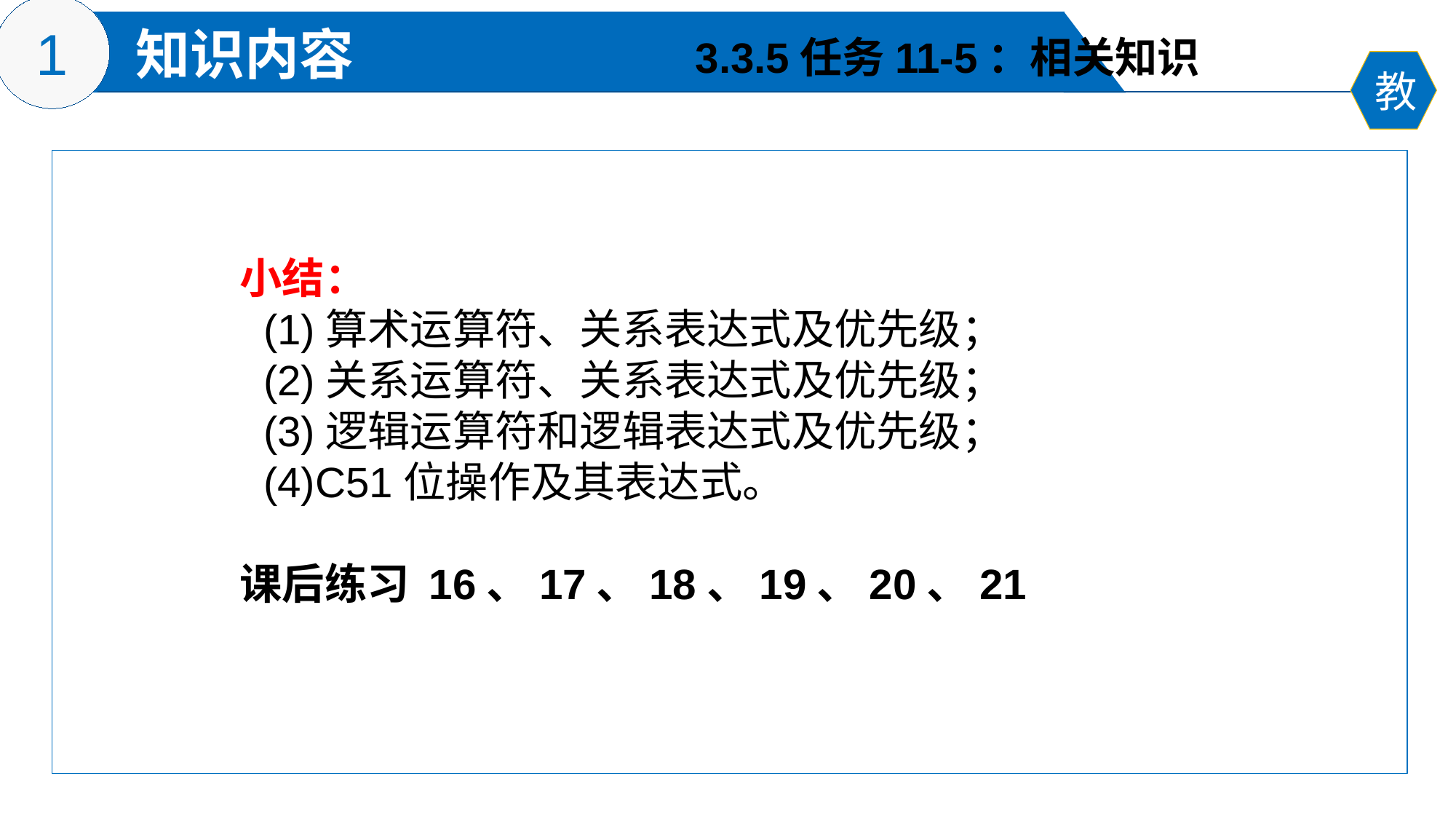

3.3.5任务11-5：相关知识
小结：
  (1)算术运算符、关系表达式及优先级；
  (2)关系运算符、关系表达式及优先级；
  (3)逻辑运算符和逻辑表达式及优先级；
  (4)C51位操作及其表达式。

课后练习 16、17、18、19、20、21